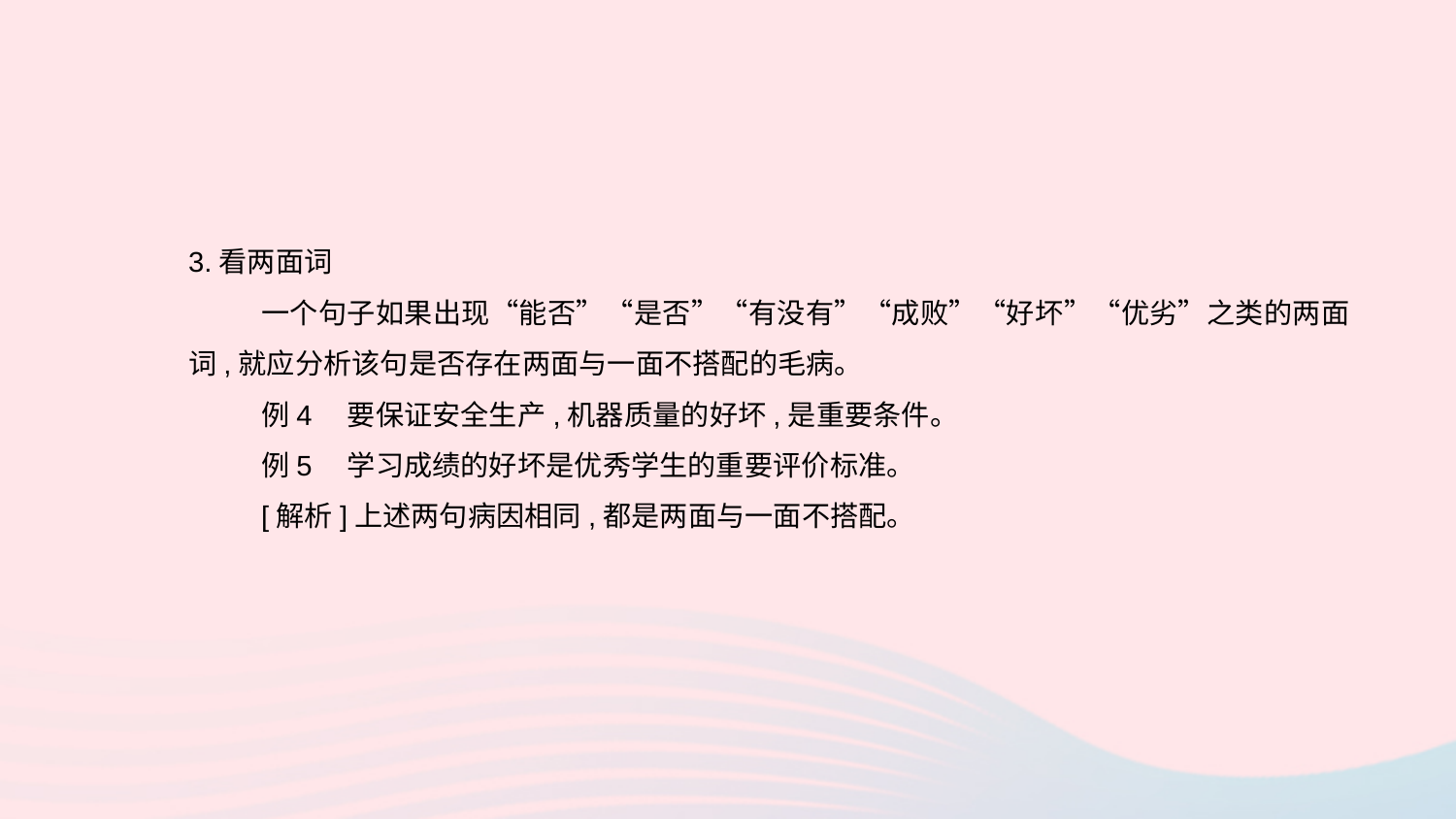

3.看两面词
一个句子如果出现“能否”“是否”“有没有”“成败”“好坏”“优劣”之类的两面词,就应分析该句是否存在两面与一面不搭配的毛病。
例4　要保证安全生产,机器质量的好坏,是重要条件。
例5　学习成绩的好坏是优秀学生的重要评价标准。
[解析]上述两句病因相同,都是两面与一面不搭配。